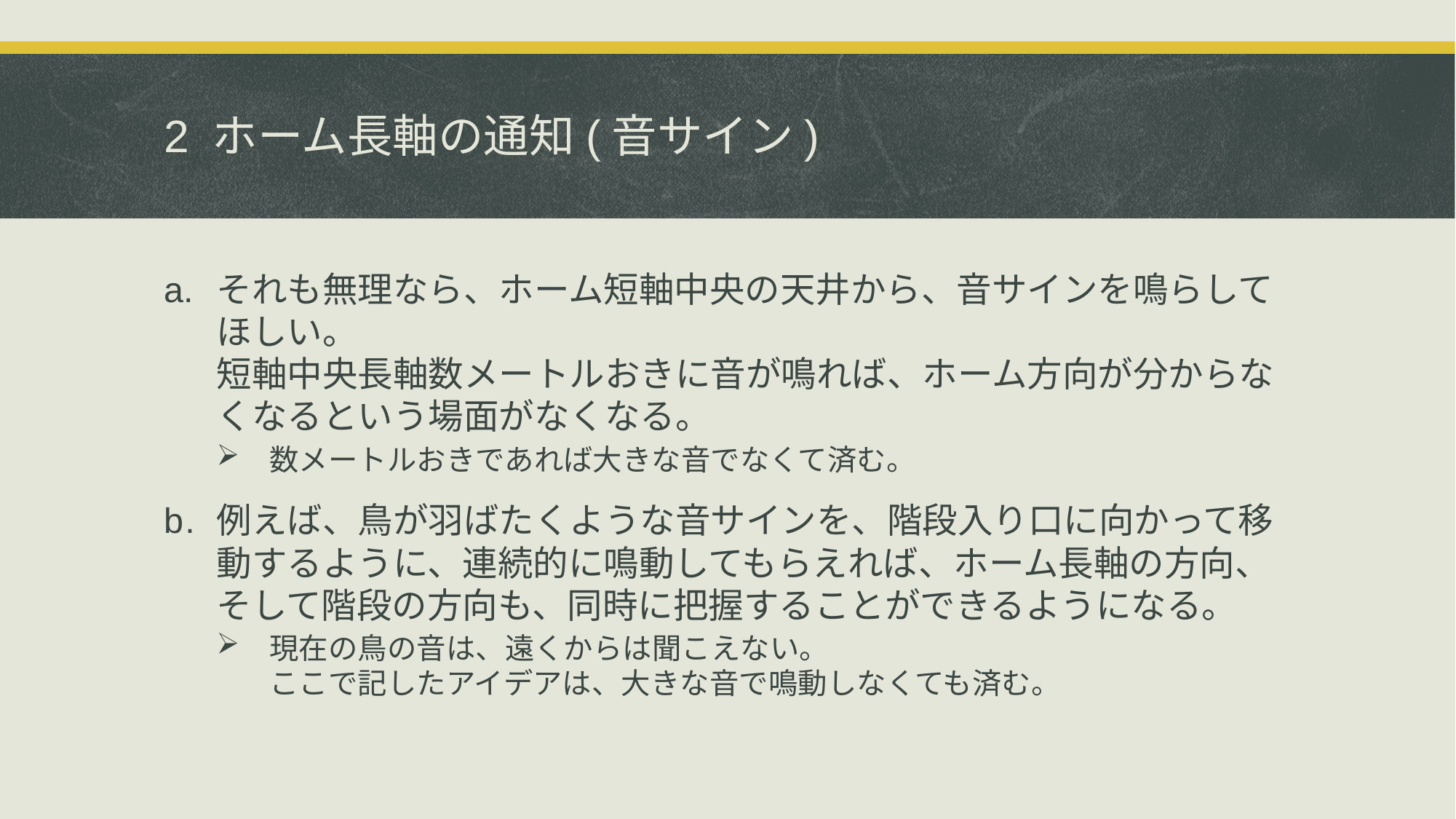

# 2 ホーム長軸の通知(音サイン)
それも無理なら、ホーム短軸中央の天井から、音サインを鳴らしてほしい。
短軸中央長軸数メートルおきに音が鳴れば、ホーム方向が分からなくなるという場面がなくなる。
数メートルおきであれば大きな音でなくて済む。
例えば、鳥が羽ばたくような音サインを、階段入り口に向かって移動するように、連続的に鳴動してもらえれば、ホーム長軸の方向、そして階段の方向も、同時に把握することができるようになる。
現在の鳥の音は、遠くからは聞こえない。
ここで記したアイデアは、大きな音で鳴動しなくても済む。